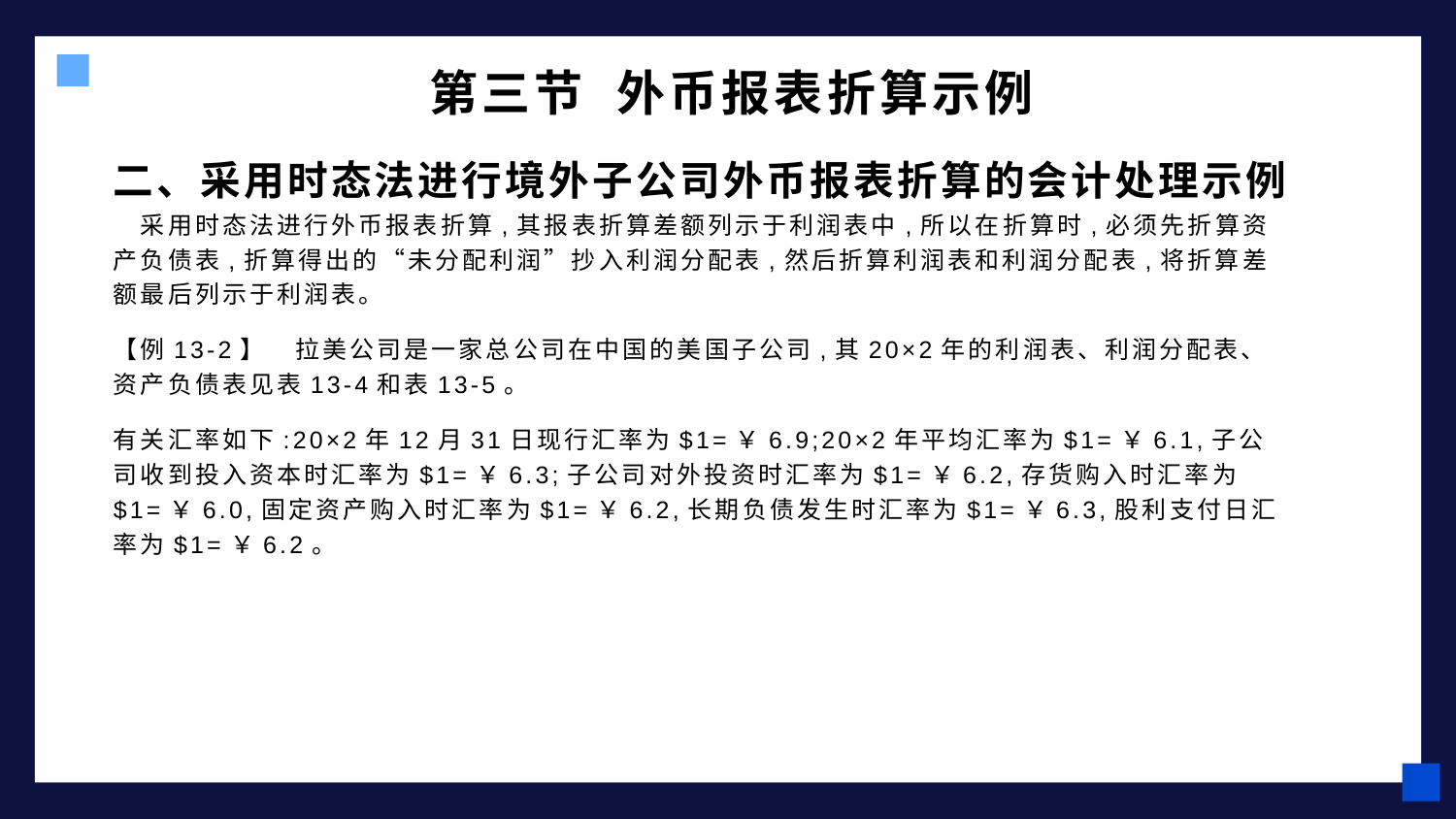

# 第三节  外币报表折算示例
二、采用时态法进行境外子公司外币报表折算的会计处理示例　采用时态法进行外币报表折算,其报表折算差额列示于利润表中,所以在折算时,必须先折算资产负债表,折算得出的“未分配利润”抄入利润分配表,然后折算利润表和利润分配表,将折算差额最后列示于利润表。
【例13-2】　拉美公司是一家总公司在中国的美国子公司,其20×2年的利润表、利润分配表、资产负债表见表13-4和表13-5。
有关汇率如下:20×2年12月31日现行汇率为$1=￥6.9;20×2年平均汇率为$1=￥6.1,子公司收到投入资本时汇率为$1=￥6.3;子公司对外投资时汇率为$1=￥6.2,存货购入时汇率为$1=￥6.0,固定资产购入时汇率为$1=￥6.2,长期负债发生时汇率为$1=￥6.3,股利支付日汇率为$1=￥6.2。